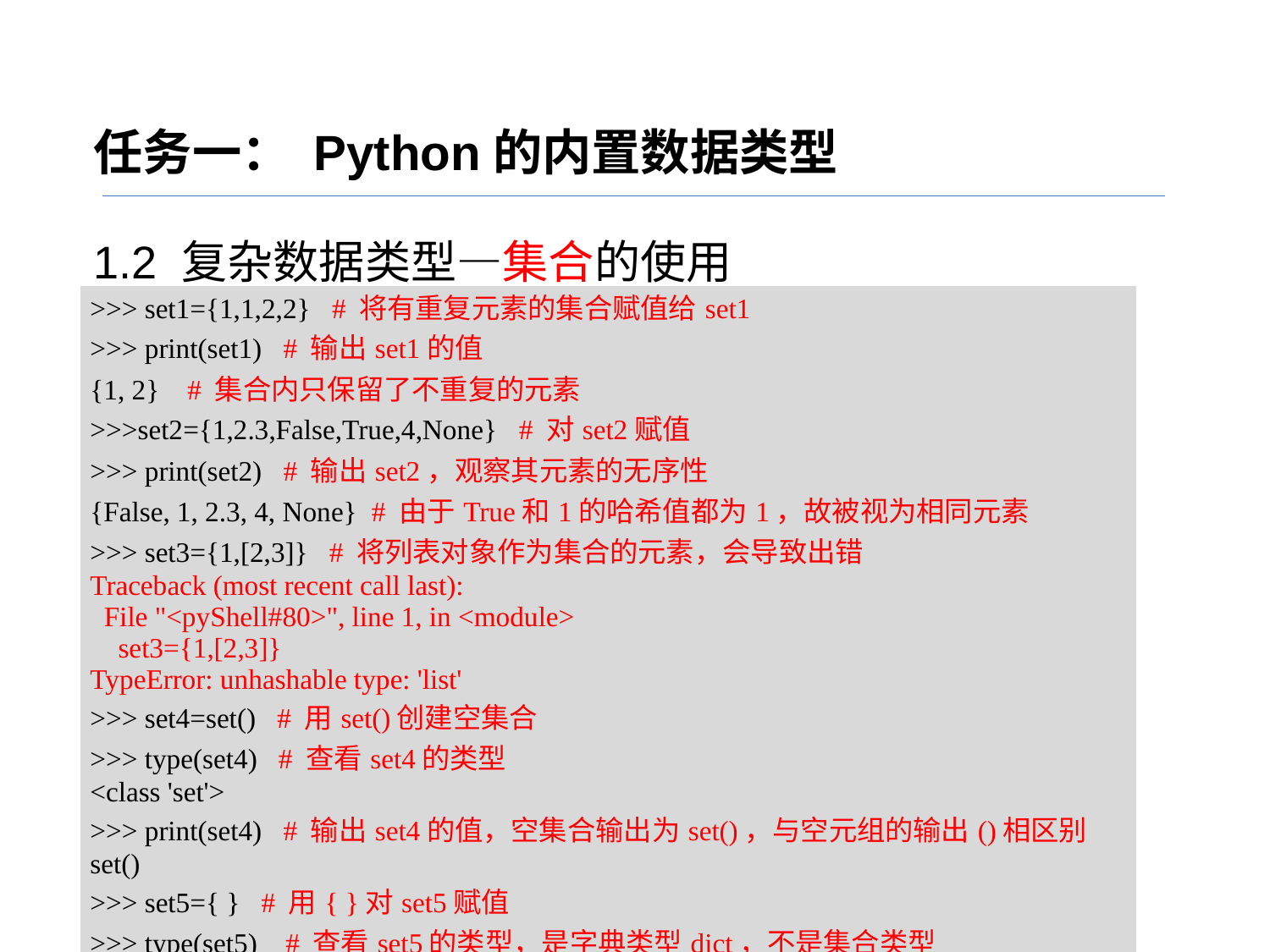

任务一： Python的内置数据类型
1.2 复杂数据类型—集合的使用
| >>> set1={1,1,2,2} # 将有重复元素的集合赋值给set1 >>> print(set1) # 输出set1的值 {1, 2} # 集合内只保留了不重复的元素 >>>set2={1,2.3,False,True,4,None} # 对set2赋值 >>> print(set2) # 输出set2，观察其元素的无序性 {False, 1, 2.3, 4, None} # 由于True和1的哈希值都为1，故被视为相同元素 >>> set3={1,[2,3]} # 将列表对象作为集合的元素，会导致出错 Traceback (most recent call last): File "<pyShell#80>", line 1, in <module> set3={1,[2,3]} TypeError: unhashable type: 'list' >>> set4=set() # 用set()创建空集合 >>> type(set4) # 查看set4的类型 <class 'set'> >>> print(set4) # 输出set4的值，空集合输出为set()，与空元组的输出()相区别 set() >>> set5={ } # 用{ }对set5赋值 >>> type(set5) # 查看set5的类型，是字典类型dict，不是集合类型 <class 'dict'> |
| --- |